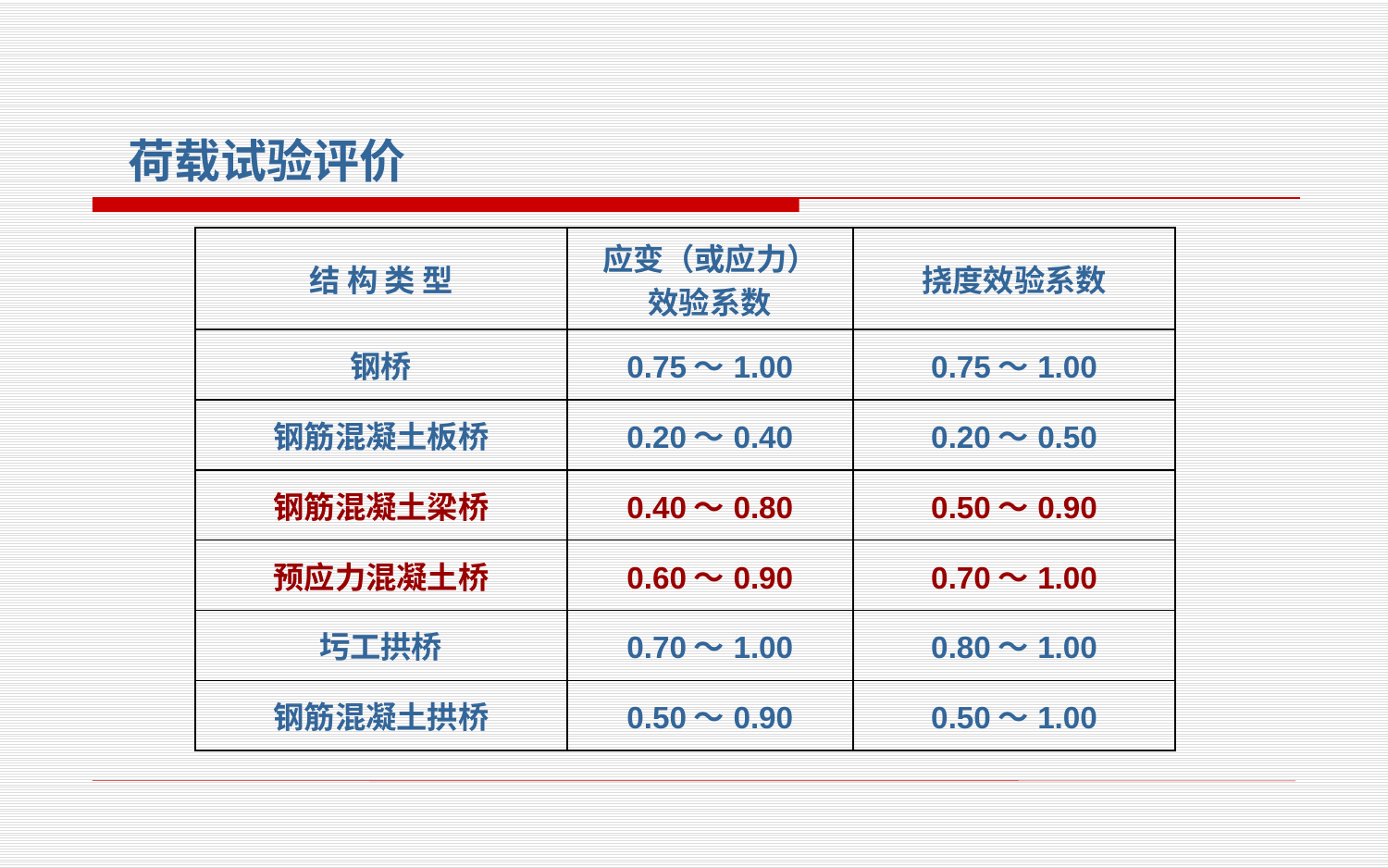

荷载试验评价

| 结 构 类 型 | 应变（或应力） 效验系数 | 挠度效验系数 |
| --- | --- | --- |
| 钢桥 | 0.75～1.00 | 0.75～1.00 |
| 钢筋混凝土板桥 | 0.20～0.40 | 0.20～0.50 |
| 钢筋混凝土梁桥 | 0.40～0.80 | 0.50～0.90 |
| 预应力混凝土桥 | 0.60～0.90 | 0.70～1.00 |
| 圬工拱桥 | 0.70～1.00 | 0.80～1.00 |
| 钢筋混凝土拱桥 | 0.50～0.90 | 0.50～1.00 |